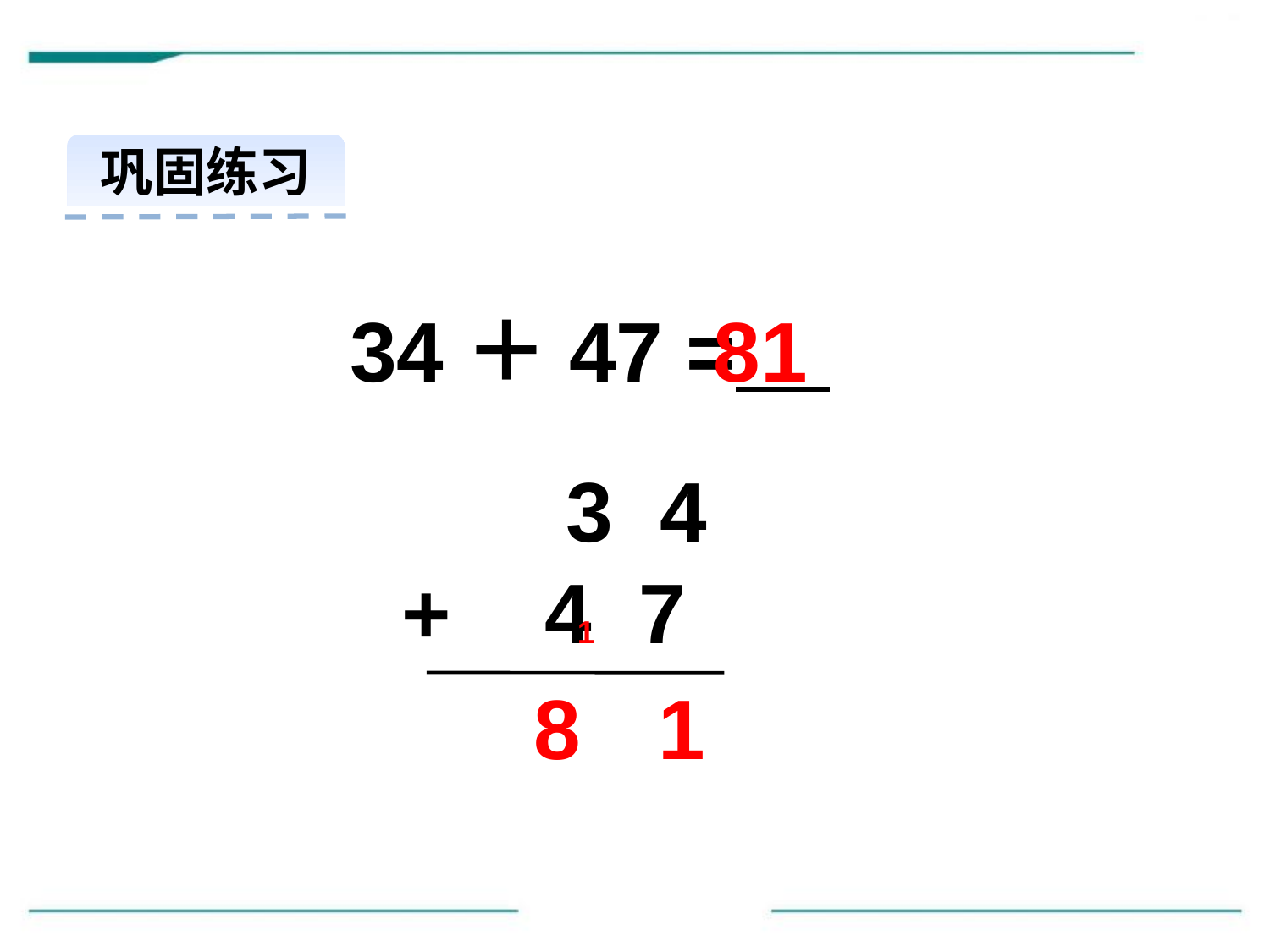

巩固练习

34＋47 =
81
       3  4
+    4  7

1
8
1